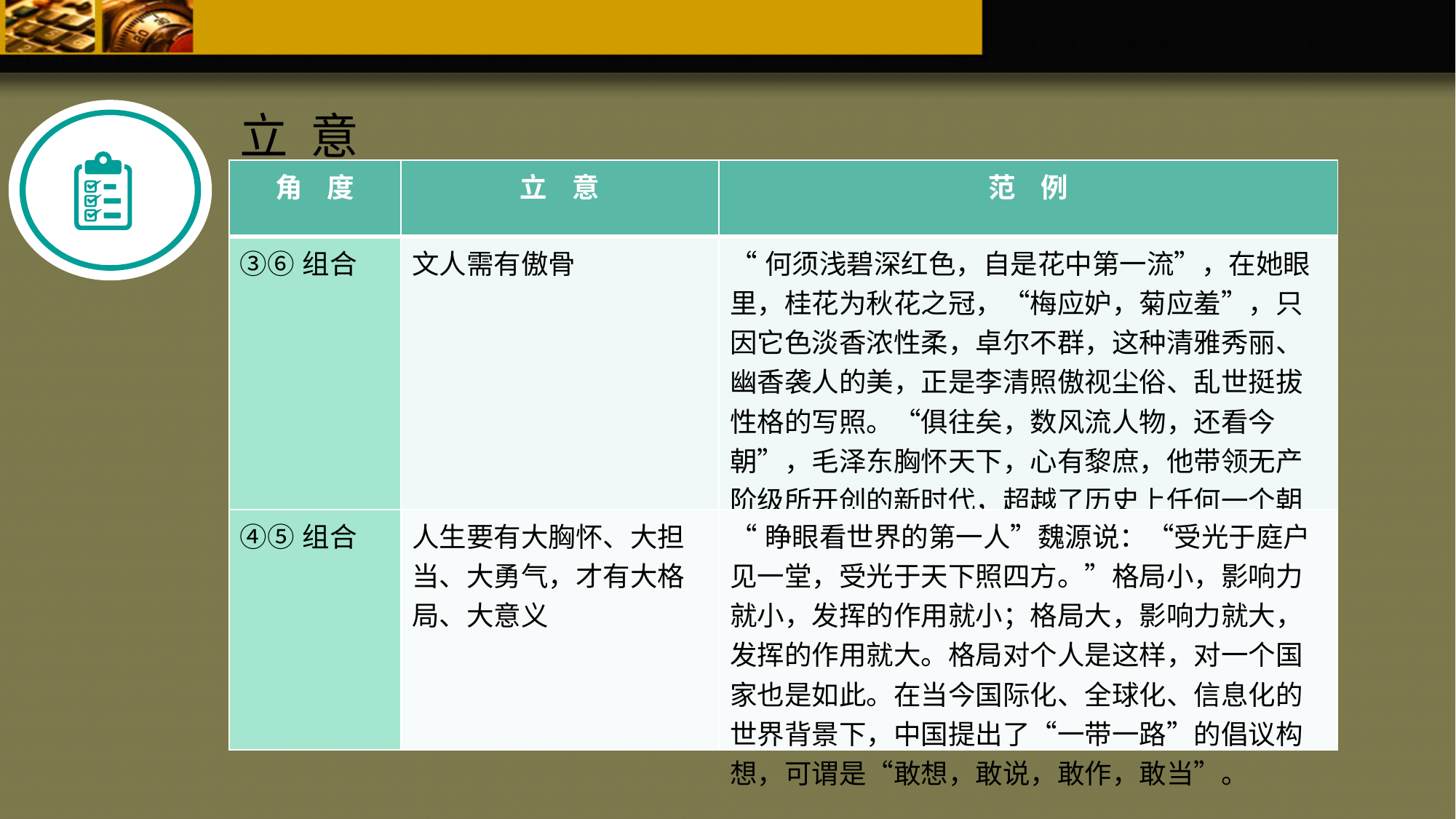

立  意

| 角 度 | 立 意 | 范 例 |
| --- | --- | --- |
| ③⑥组合 | 文人需有傲骨 | “何须浅碧深红色，自是花中第一流”，在她眼里，桂花为秋花之冠，“梅应妒，菊应羞”，只因它色淡香浓性柔，卓尔不群，这种清雅秀丽、幽香袭人的美，正是李清照傲视尘俗、乱世挺拔性格的写照。“俱往矣，数风流人物，还看今朝”，毛泽东胸怀天下，心有黎庶，他带领无产阶级所开创的新时代，超越了历史上任何一个朝代，这种气魄岂是一般庸才所及？ |
| ④⑤组合 | 人生要有大胸怀、大担当、大勇气，才有大格局、大意义 | “睁眼看世界的第一人”魏源说：“受光于庭户见一堂，受光于天下照四方。”格局小，影响力就小，发挥的作用就小；格局大，影响力就大，发挥的作用就大。格局对个人是这样，对一个国家也是如此。在当今国际化、全球化、信息化的世界背景下，中国提出了“一带一路”的倡议构想，可谓是“敢想，敢说，敢作，敢当”。 |